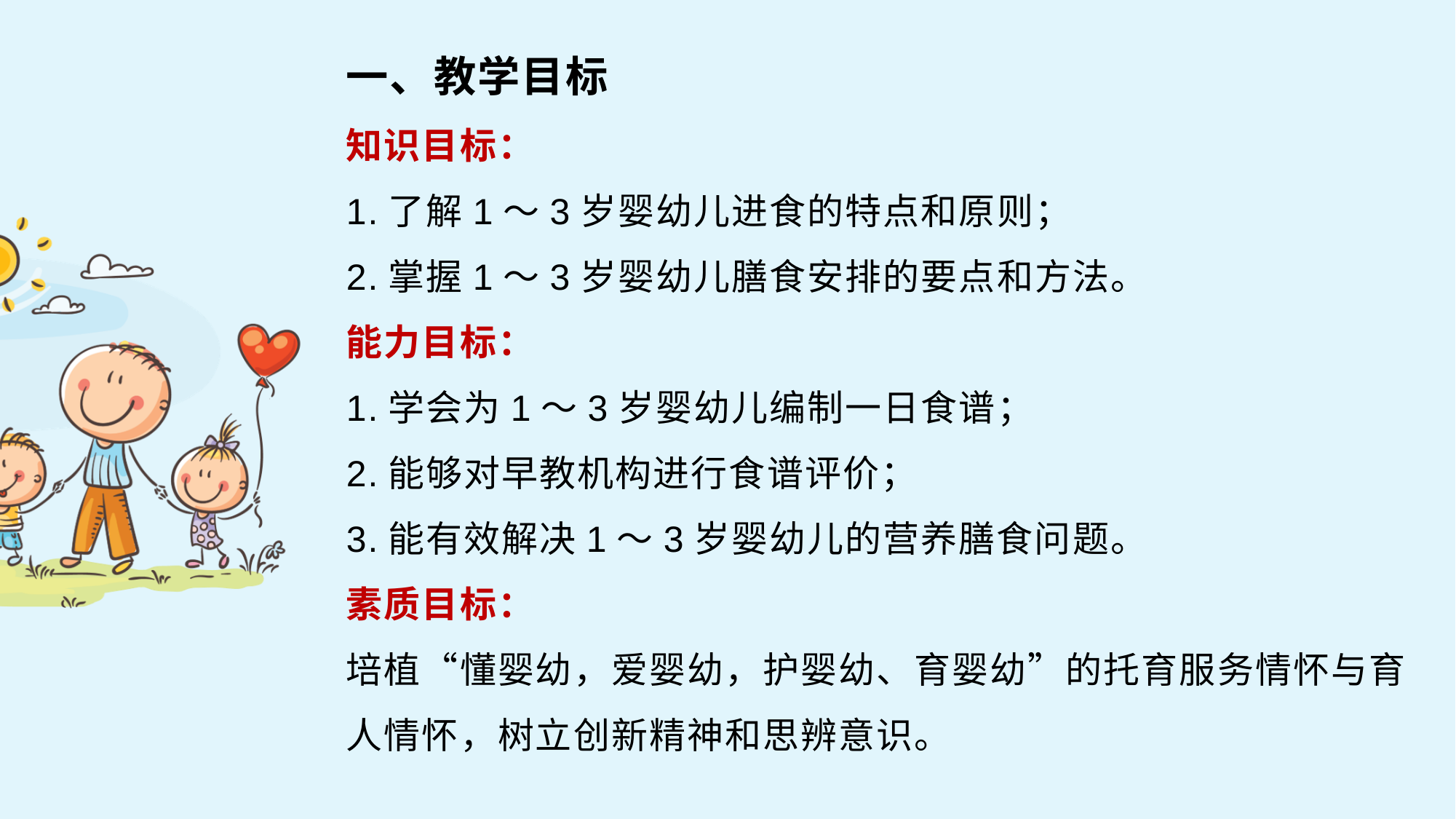

一、教学目标
知识目标：
1.了解1～3岁婴幼儿进食的特点和原则；
2.掌握1～3岁婴幼儿膳食安排的要点和方法。
能力目标：
1.学会为1～3岁婴幼儿编制一日食谱；
2.能够对早教机构进行食谱评价；
3.能有效解决1～3岁婴幼儿的营养膳食问题。
素质目标：
培植“懂婴幼，爱婴幼，护婴幼、育婴幼”的托育服务情怀与育人情怀，树立创新精神和思辨意识。